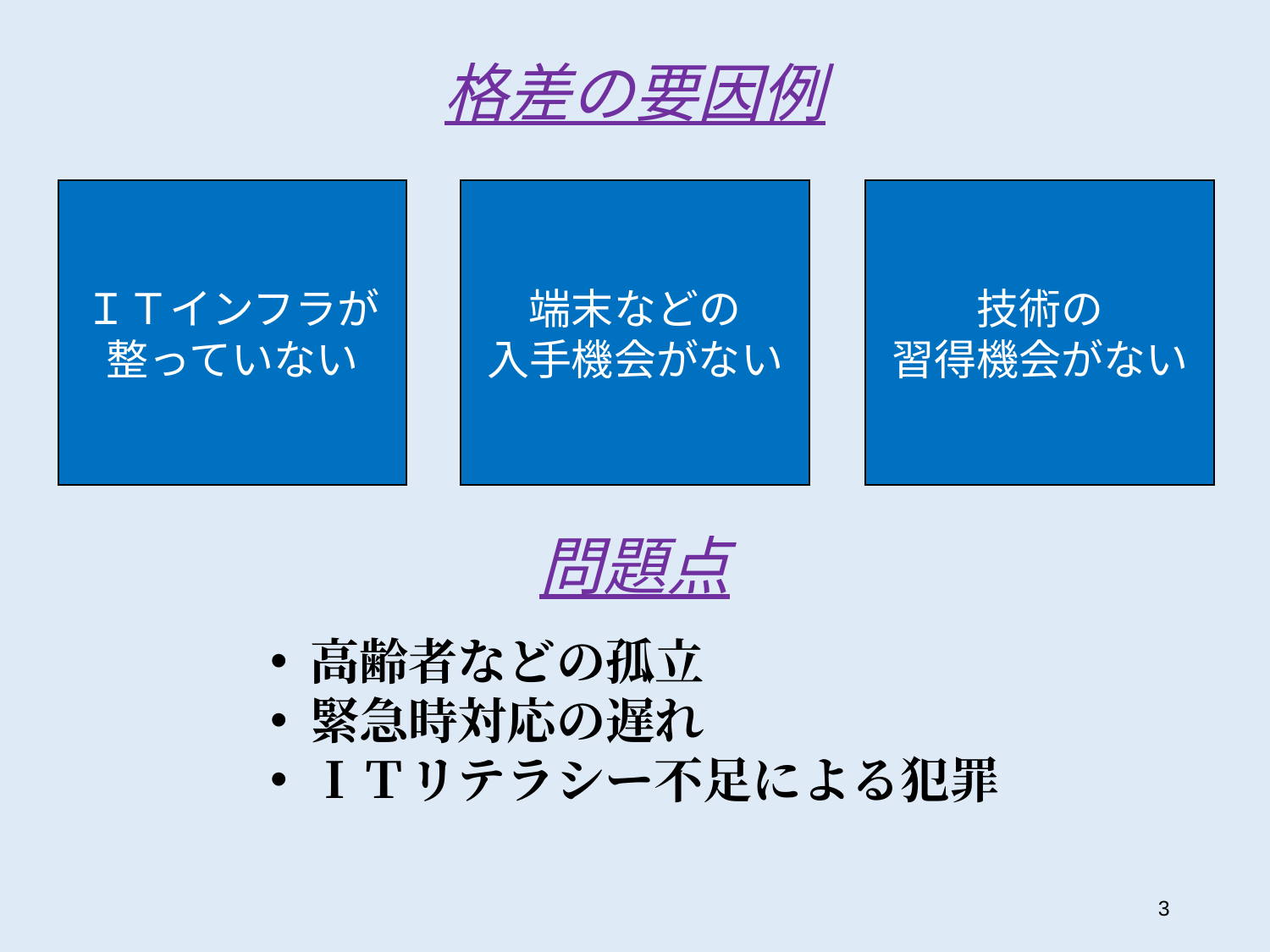

格差の要因例
ＩＴインフラが
整っていない
端末などの
入手機会がない
技術の
習得機会がない
問題点
高齢者などの孤立
緊急時対応の遅れ
ＩＴリテラシー不足による犯罪
3